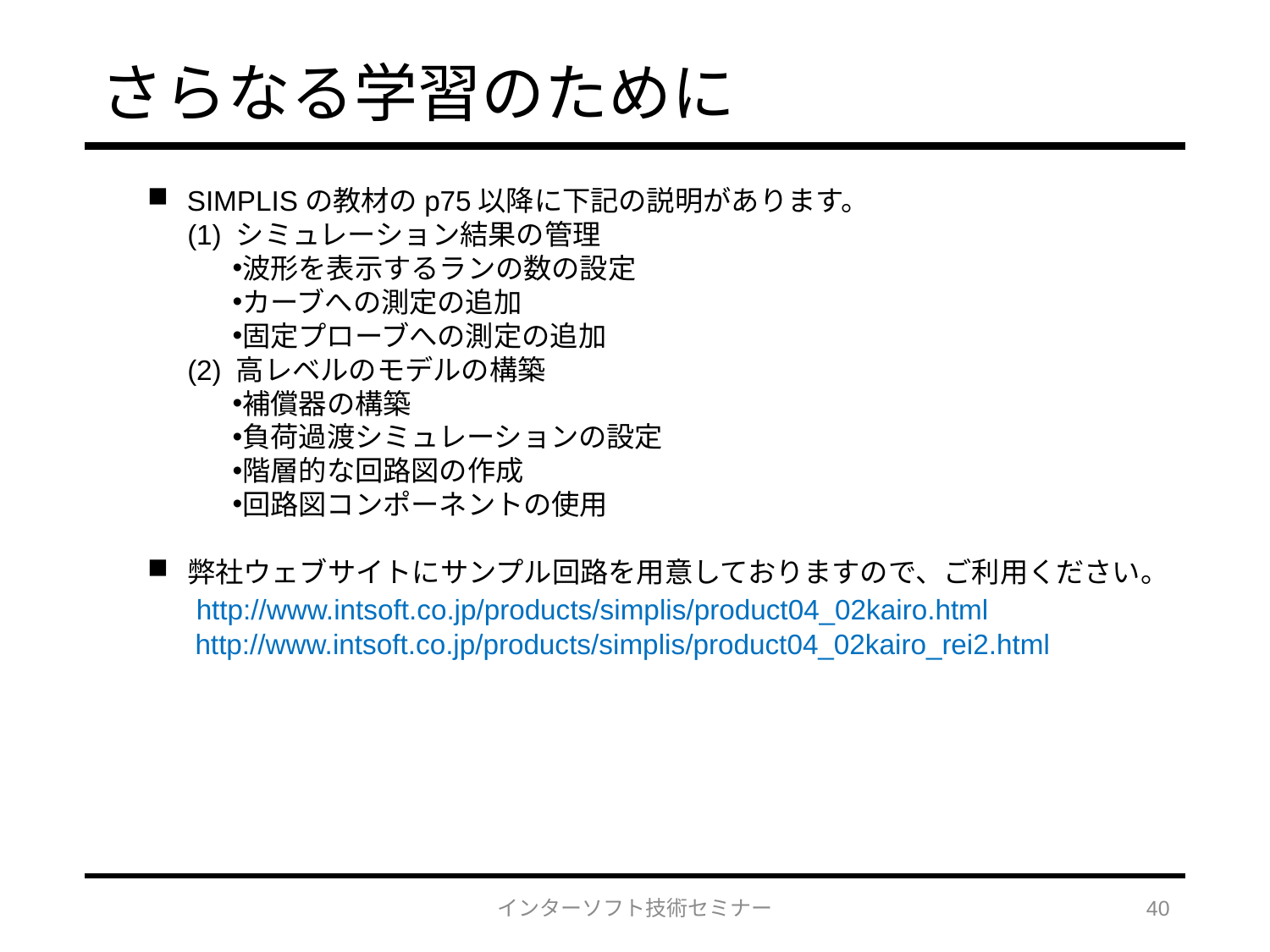

# さらなる学習のために
SIMPLISの教材のp75以降に下記の説明があります。
(1) シミュレーション結果の管理
波形を表示するランの数の設定
カーブへの測定の追加
固定プローブへの測定の追加
(2) 高レベルのモデルの構築
補償器の構築
負荷過渡シミュレーションの設定
階層的な回路図の作成
回路図コンポーネントの使用

弊社ウェブサイトにサンプル回路を用意しておりますので、ご利用ください。
 http://www.intsoft.co.jp/products/simplis/product04_02kairo.html
 http://www.intsoft.co.jp/products/simplis/product04_02kairo_rei2.html

インターソフト技術セミナー
40